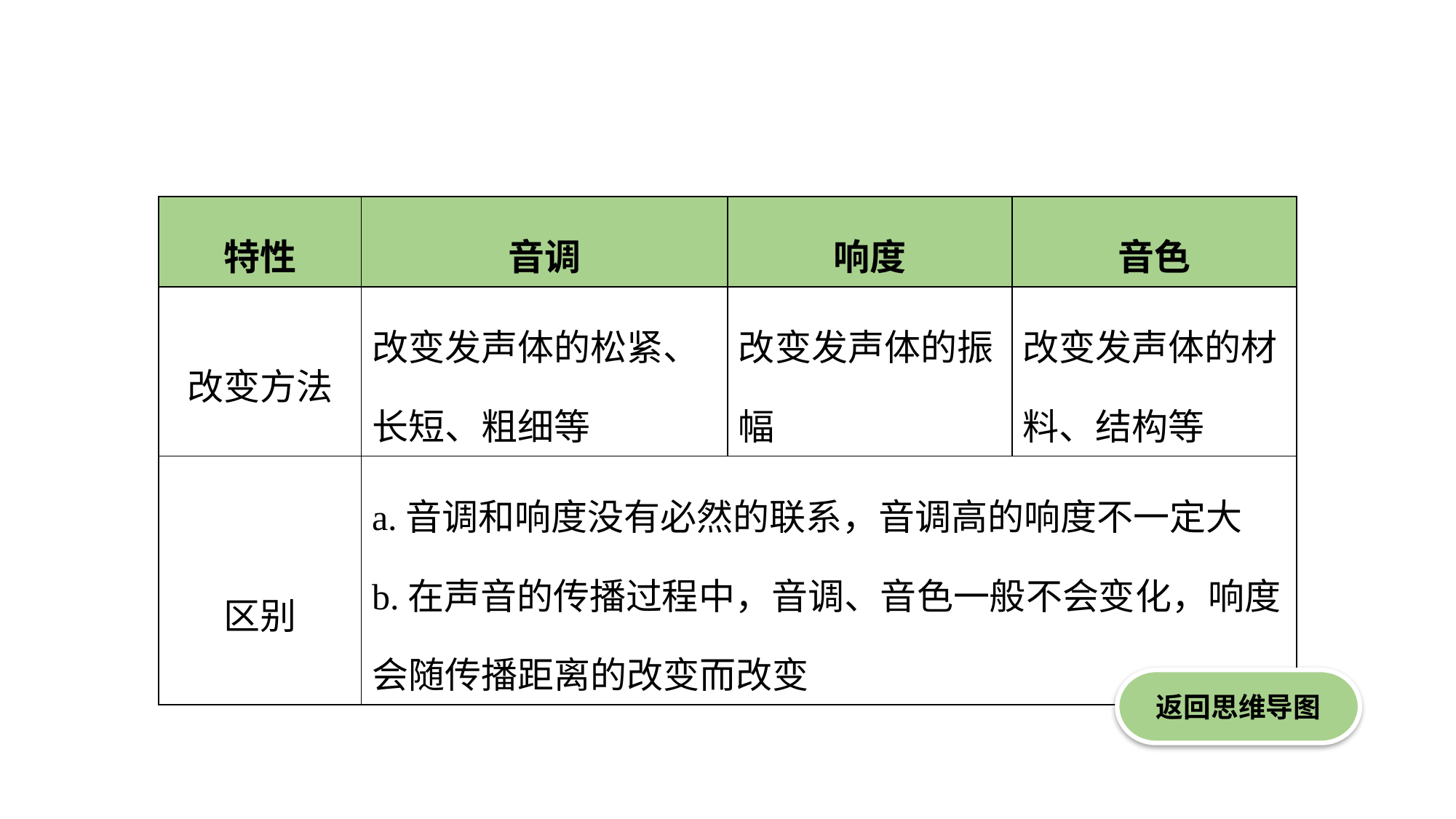

| 特性 | 音调 | 响度 | 音色 |
| --- | --- | --- | --- |
| 改变方法 | 改变发声体的松紧、长短、粗细等 | 改变发声体的振幅 | 改变发声体的材料、结构等 |
| 区别 | a.音调和响度没有必然的联系，音调高的响度不一定大 b.在声音的传播过程中，音调、音色一般不会变化，响度会随传播距离的改变而改变 |  |  |
返回思维导图